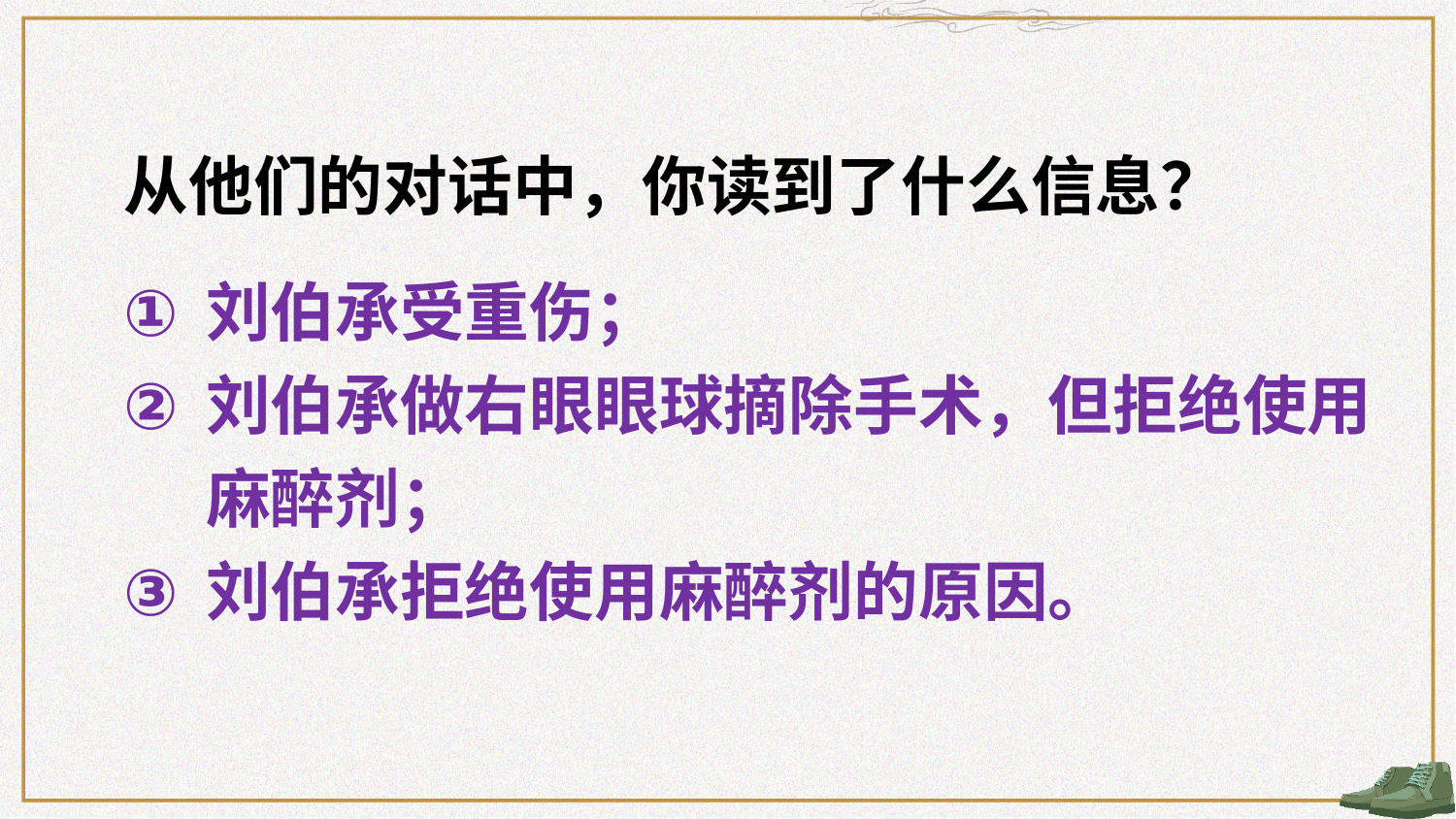

从他们的对话中，你读到了什么信息？
刘伯承受重伤；
刘伯承做右眼眼球摘除手术，但拒绝使用麻醉剂；
刘伯承拒绝使用麻醉剂的原因。